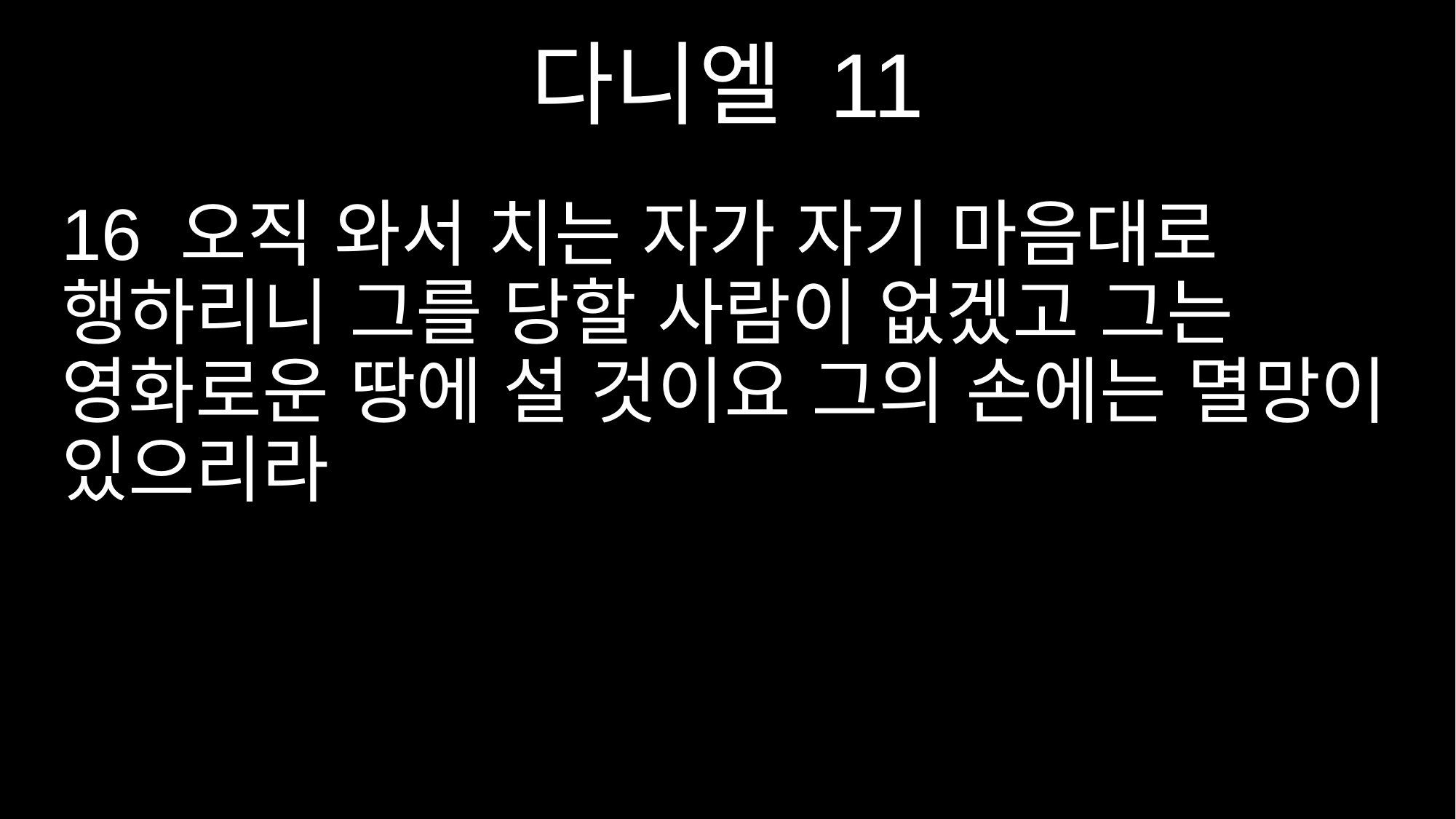

다니엘 11
16 오직 와서 치는 자가 자기 마음대로 행하리니 그를 당할 사람이 없겠고 그는 영화로운 땅에 설 것이요 그의 손에는 멸망이 있으리라